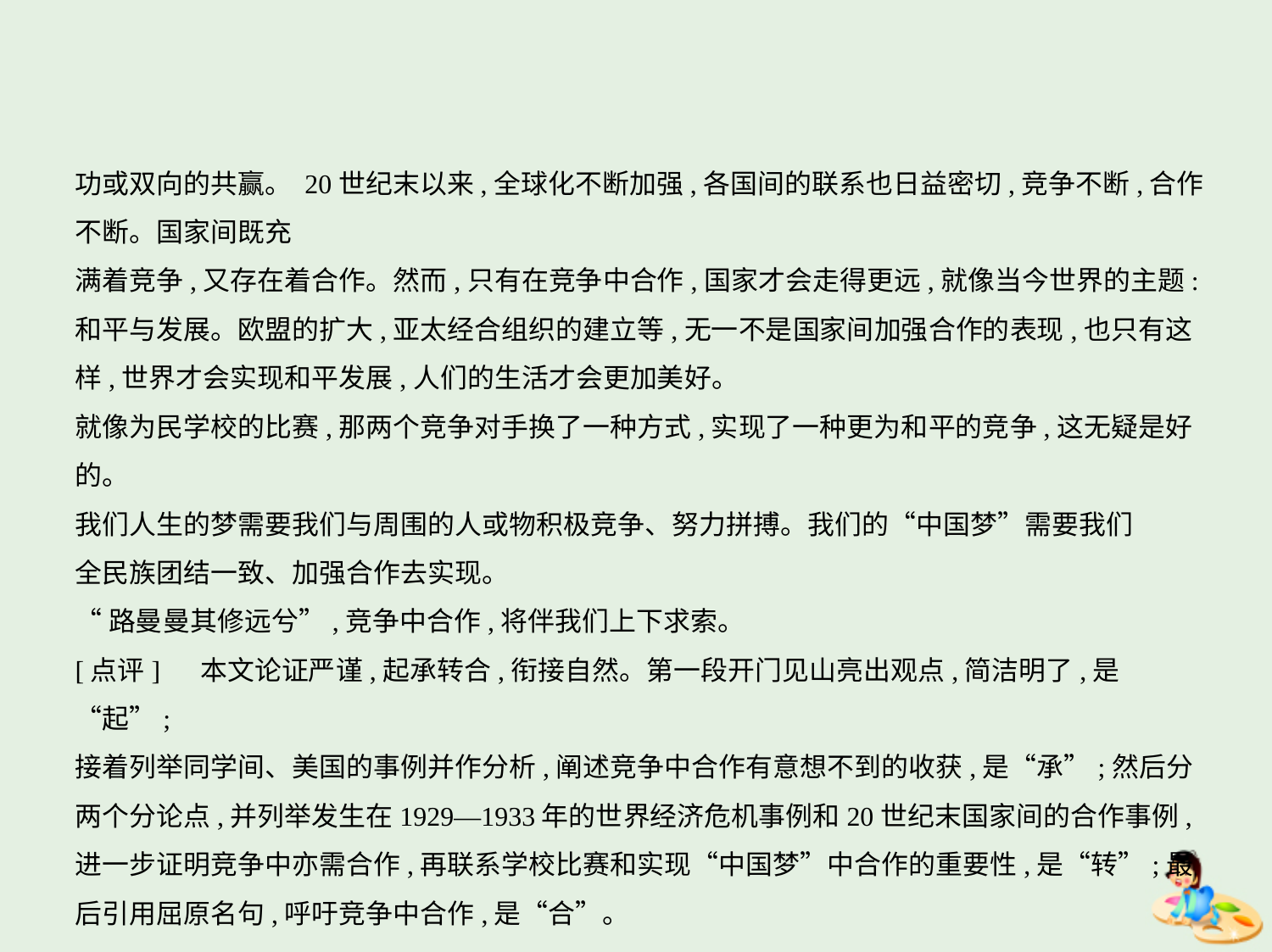

功或双向的共赢。 20世纪末以来,全球化不断加强,各国间的联系也日益密切,竞争不断,合作不断。国家间既充
满着竞争,又存在着合作。然而,只有在竞争中合作,国家才会走得更远,就像当今世界的主题:
和平与发展。欧盟的扩大,亚太经合组织的建立等,无一不是国家间加强合作的表现,也只有这
样,世界才会实现和平发展,人们的生活才会更加美好。
就像为民学校的比赛,那两个竞争对手换了一种方式,实现了一种更为和平的竞争,这无疑是好
的。
我们人生的梦需要我们与周围的人或物积极竞争、努力拼搏。我们的“中国梦”需要我们
全民族团结一致、加强合作去实现。
“路曼曼其修远兮”,竞争中合作,将伴我们上下求索。
[点评]　 本文论证严谨,起承转合,衔接自然。第一段开门见山亮出观点,简洁明了,是“起”;
接着列举同学间、美国的事例并作分析,阐述竞争中合作有意想不到的收获,是“承”;然后分
两个分论点,并列举发生在1929—1933年的世界经济危机事例和20世纪末国家间的合作事例,
进一步证明竞争中亦需合作,再联系学校比赛和实现“中国梦”中合作的重要性,是“转”;最
后引用屈原名句,呼吁竞争中合作,是“合”。